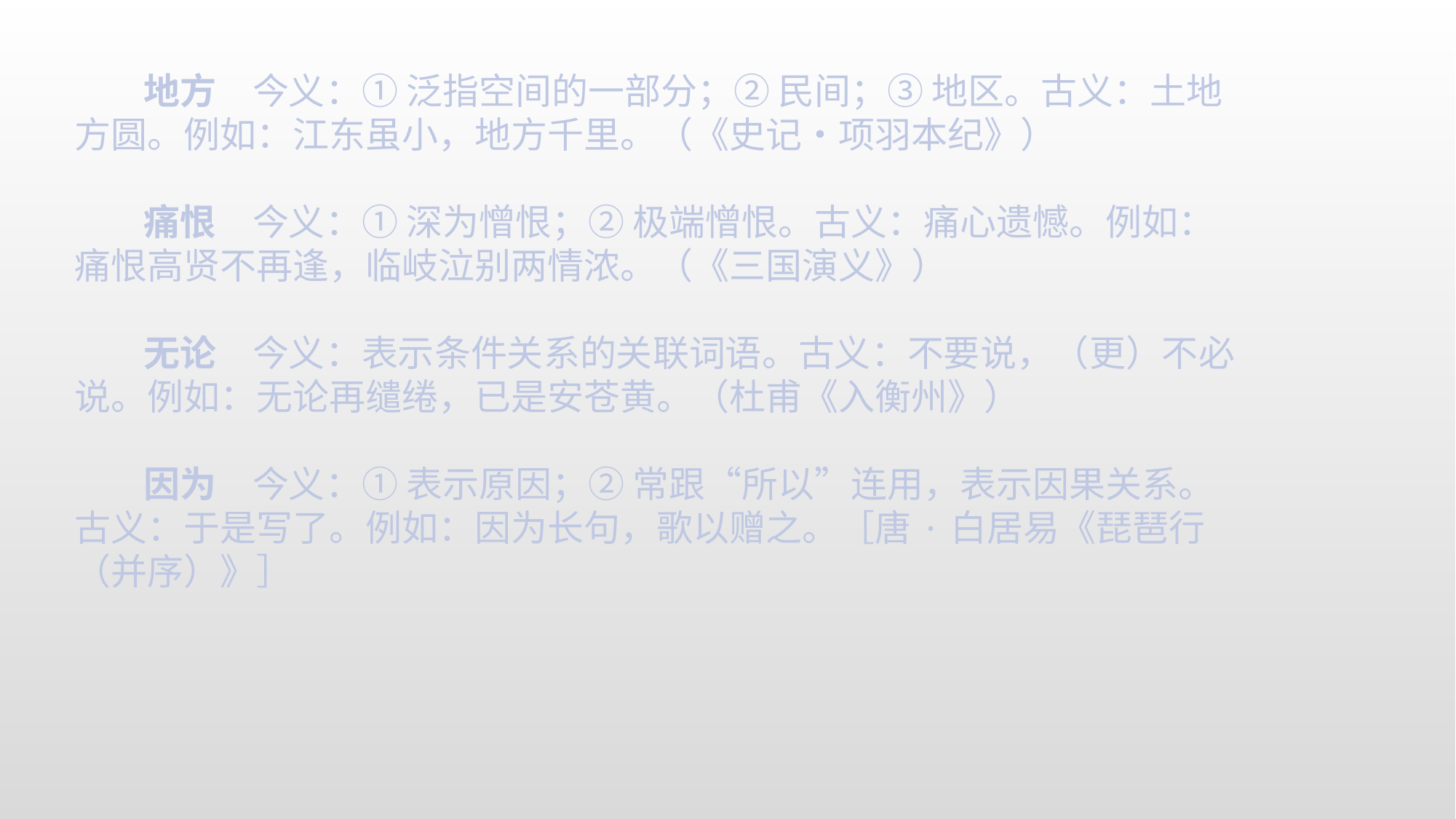

地方　今义：① 泛指空间的一部分；② 民间；③ 地区。古义：土地方圆。例如：江东虽小，地方千里。（《史记•项羽本纪》）

痛恨　今义：① 深为憎恨；② 极端憎恨。古义：痛心遗憾。例如：痛恨高贤不再逢，临岐泣别两情浓。（《三国演义》）

无论　今义：表示条件关系的关联词语。古义：不要说，（更）不必说。例如：无论再缱绻，已是安苍黄。（杜甫《入衡州》）

因为　今义：① 表示原因；② 常跟“所以”连用，表示因果关系。古义：于是写了。例如：因为长句，歌以赠之。［唐·白居易《琵琶行（并序）》］